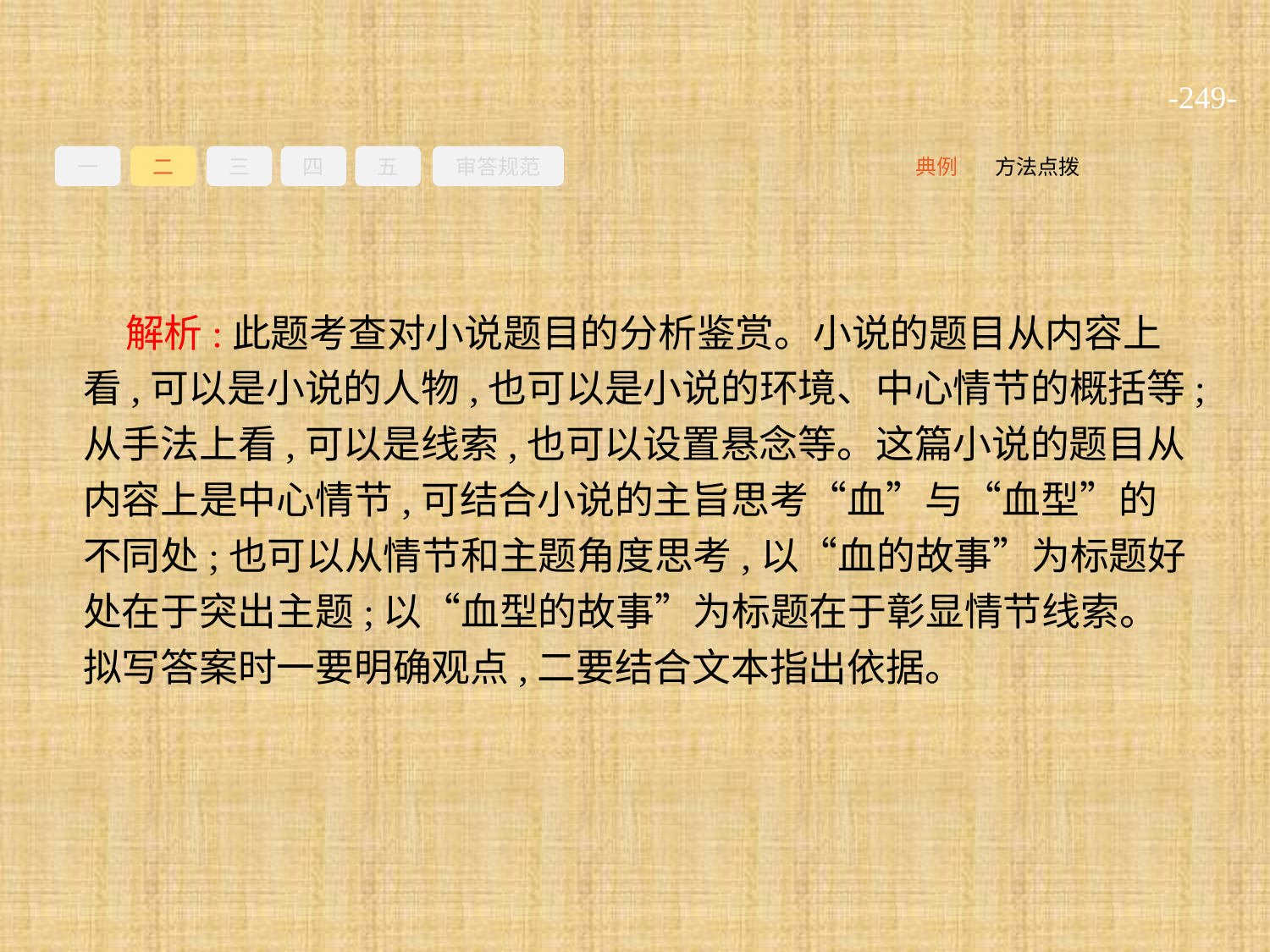

-249-
一
二
三
四
五
审答规范
方法点拨
典例
解析:此题考查对小说题目的分析鉴赏。小说的题目从内容上看,可以是小说的人物,也可以是小说的环境、中心情节的概括等;从手法上看,可以是线索,也可以设置悬念等。这篇小说的题目从内容上是中心情节,可结合小说的主旨思考“血”与“血型”的不同处;也可以从情节和主题角度思考,以“血的故事”为标题好处在于突出主题;以“血型的故事”为标题在于彰显情节线索。拟写答案时一要明确观点,二要结合文本指出依据。